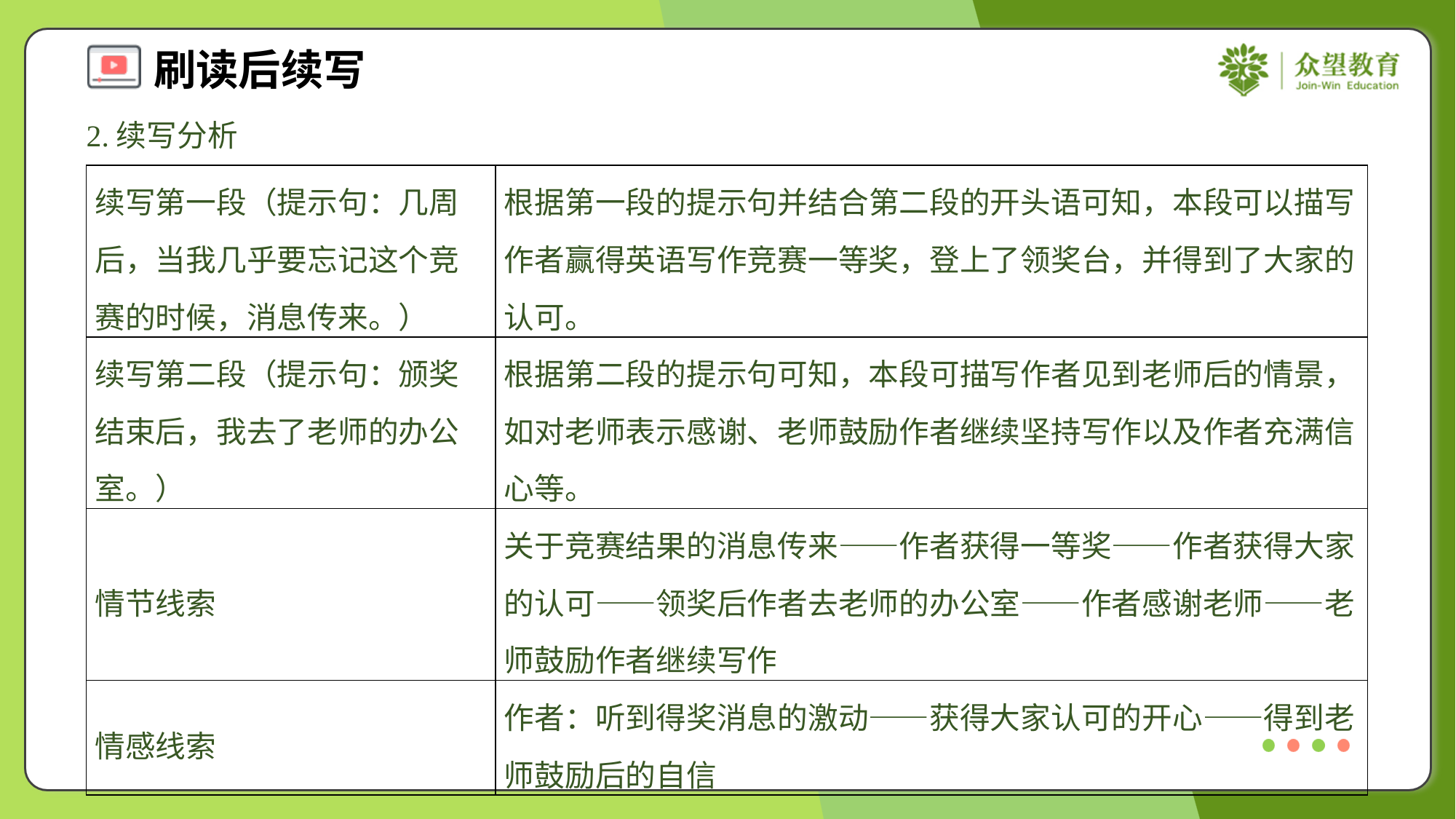

2.续写分析
| 续写第一段（提示句：几周后，当我几乎要忘记这个竞赛的时候，消息传来。） | 根据第一段的提示句并结合第二段的开头语可知，本段可以描写作者赢得英语写作竞赛一等奖，登上了领奖台，并得到了大家的认可。 |
| --- | --- |
| 续写第二段（提示句：颁奖结束后，我去了老师的办公室。） | 根据第二段的提示句可知，本段可描写作者见到老师后的情景，如对老师表示感谢、老师鼓励作者继续坚持写作以及作者充满信心等。 |
| 情节线索 | 关于竞赛结果的消息传来——作者获得一等奖——作者获得大家的认可——领奖后作者去老师的办公室——作者感谢老师——老师鼓励作者继续写作 |
| 情感线索 | 作者：听到得奖消息的激动——获得大家认可的开心——得到老师鼓励后的自信 |